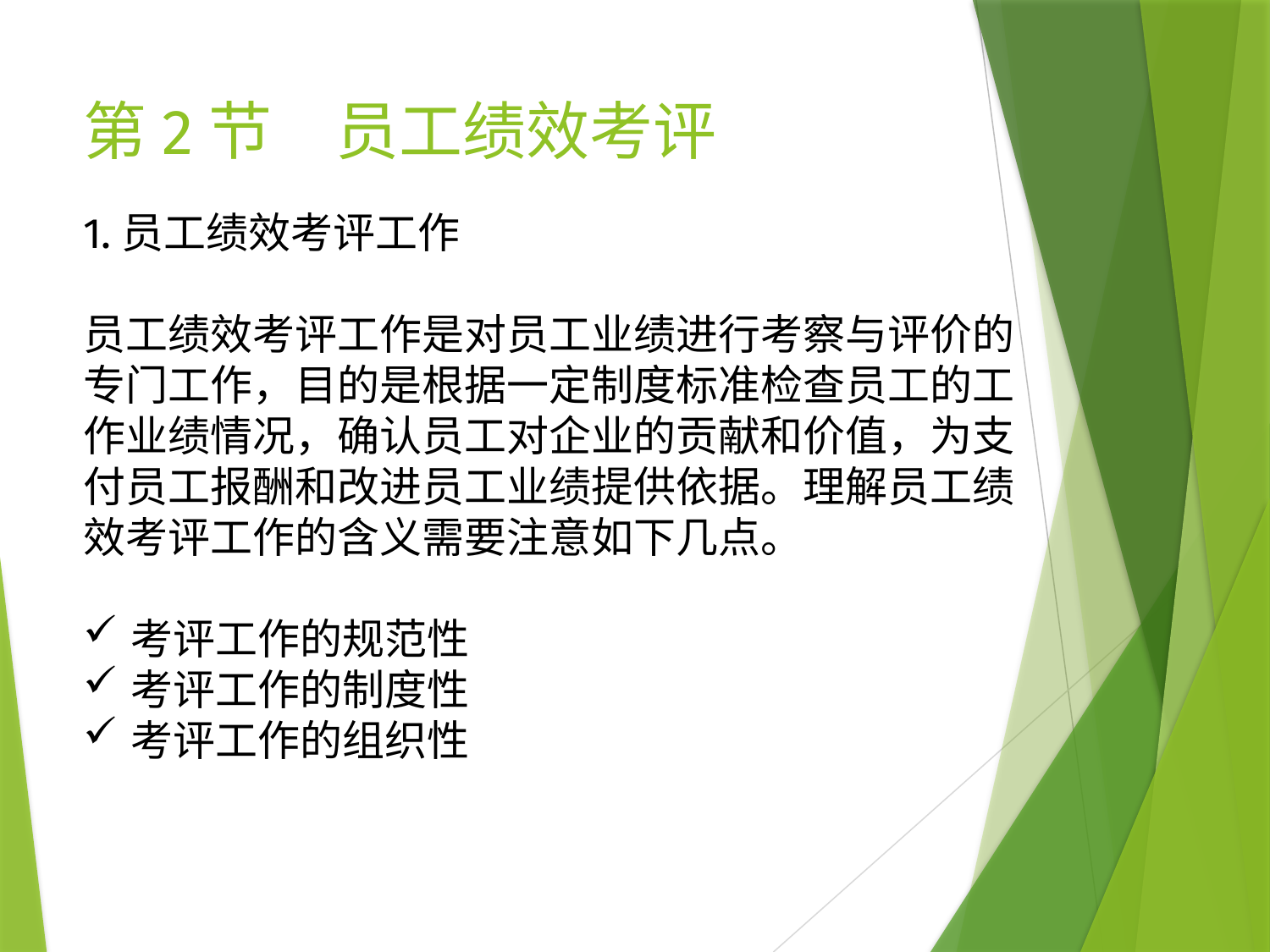

# 第2节　员工绩效考评
1.员工绩效考评工作

员工绩效考评工作是对员工业绩进行考察与评价的专门工作，目的是根据一定制度标准检查员工的工作业绩情况，确认员工对企业的贡献和价值，为支付员工报酬和改进员工业绩提供依据。理解员工绩效考评工作的含义需要注意如下几点。

考评工作的规范性
考评工作的制度性
考评工作的组织性